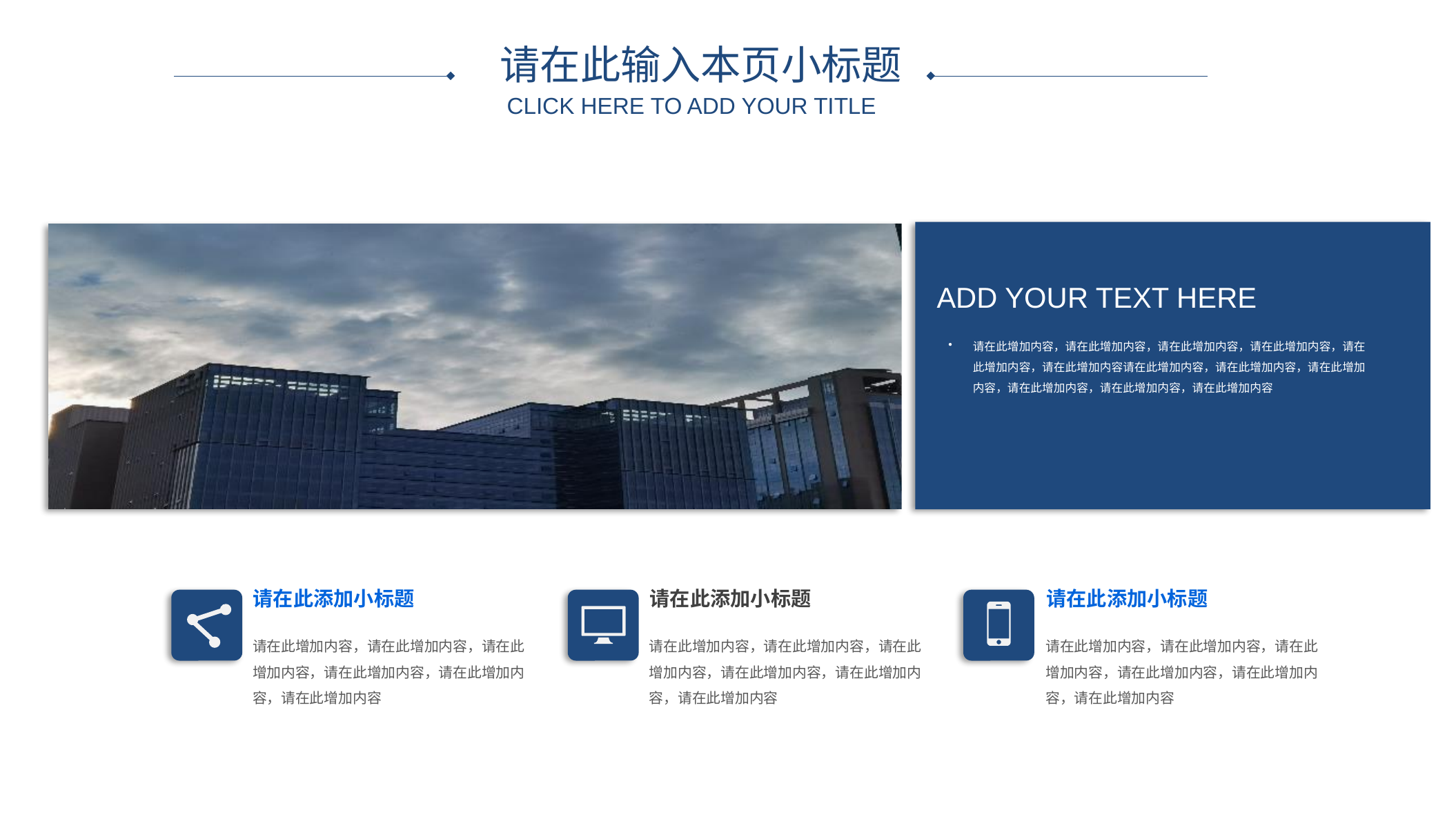

请在此输入本页小标题
CLICK HERE TO ADD YOUR TITLE

ADD YOUR TEXT HERE
请在此增加内容，请在此增加内容，请在此增加内容，请在此增加内容，请在此增加内容，请在此增加内容请在此增加内容，请在此增加内容，请在此增加内容，请在此增加内容，请在此增加内容，请在此增加内容

请在此添加小标题
请在此添加小标题
请在此添加小标题

请在此增加内容，请在此增加内容，请在此增加内容，请在此增加内容，请在此增加内容，请在此增加内容
请在此增加内容，请在此增加内容，请在此增加内容，请在此增加内容，请在此增加内容，请在此增加内容

请在此增加内容，请在此增加内容，请在此增加内容，请在此增加内容，请在此增加内容，请在此增加内容